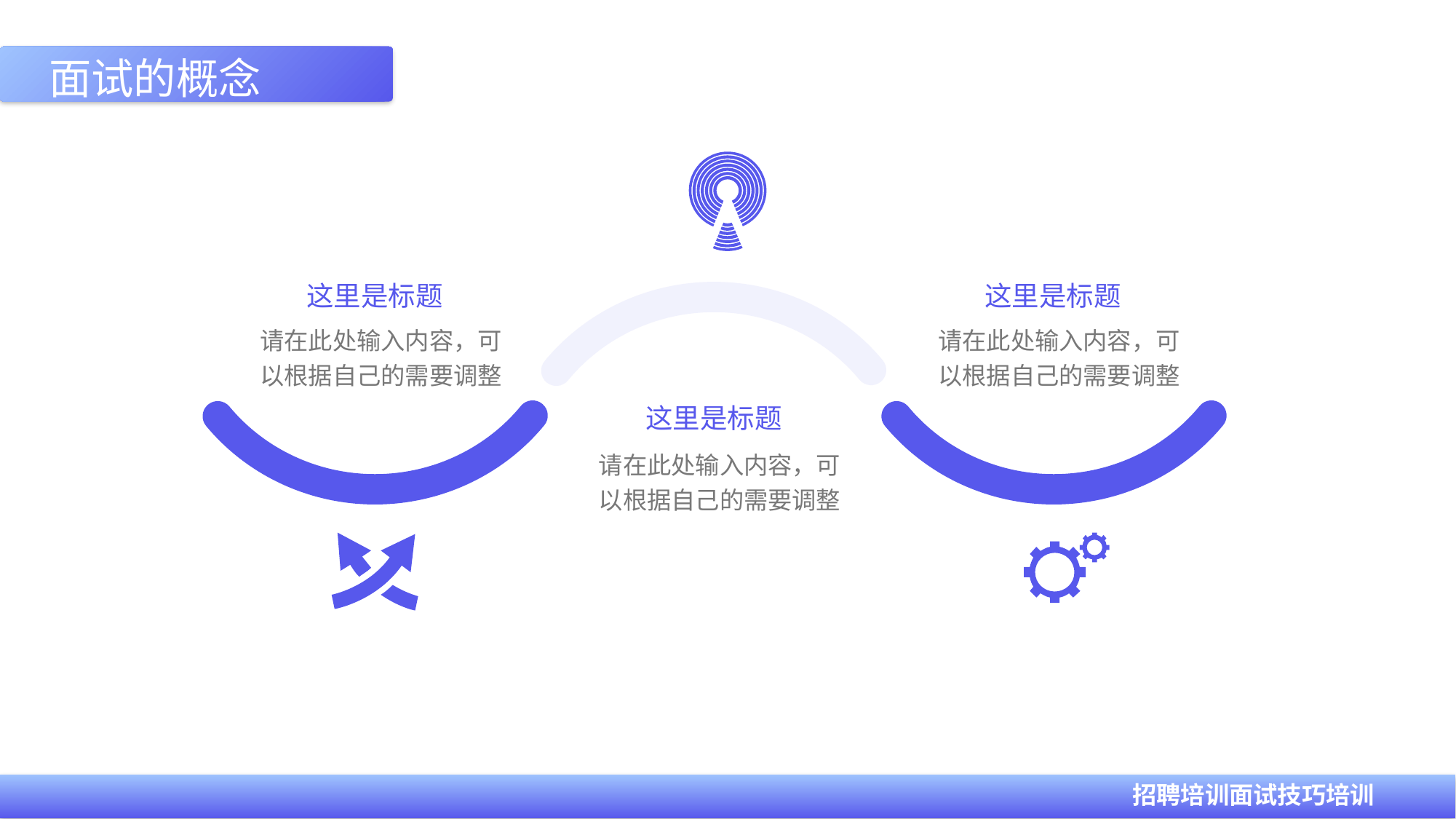

面试的概念

这里是标题
请在此处输入内容，可以根据自己的需要调整
这里是标题
请在此处输入内容，可以根据自己的需要调整

这里是标题
请在此处输入内容，可以根据自己的需要调整